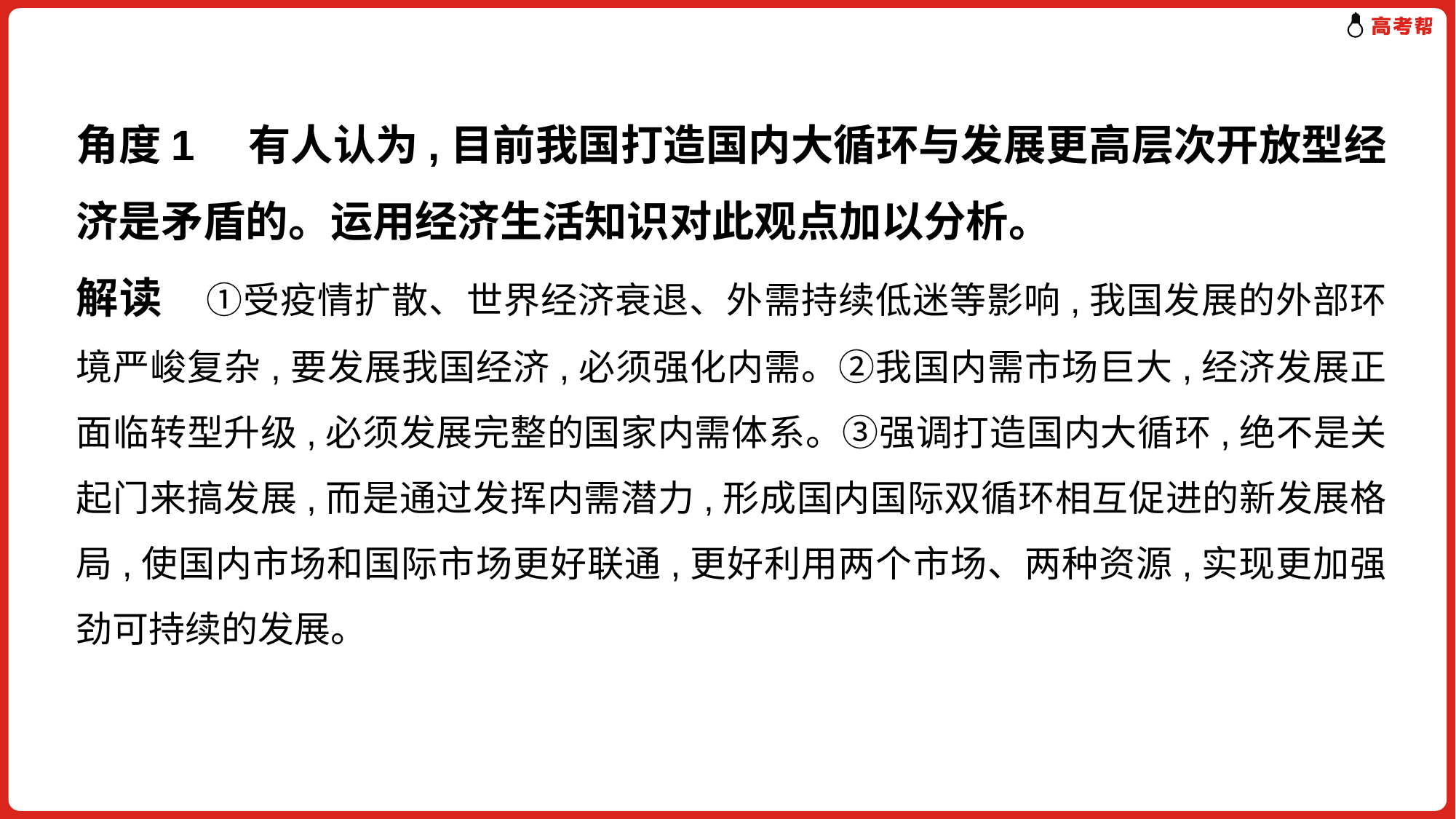

角度1　有人认为,目前我国打造国内大循环与发展更高层次开放型经济是矛盾的。运用经济生活知识对此观点加以分析。
解读　①受疫情扩散、世界经济衰退、外需持续低迷等影响,我国发展的外部环境严峻复杂,要发展我国经济,必须强化内需。②我国内需市场巨大,经济发展正面临转型升级,必须发展完整的国家内需体系。③强调打造国内大循环,绝不是关起门来搞发展,而是通过发挥内需潜力,形成国内国际双循环相互促进的新发展格局,使国内市场和国际市场更好联通,更好利用两个市场、两种资源,实现更加强劲可持续的发展。